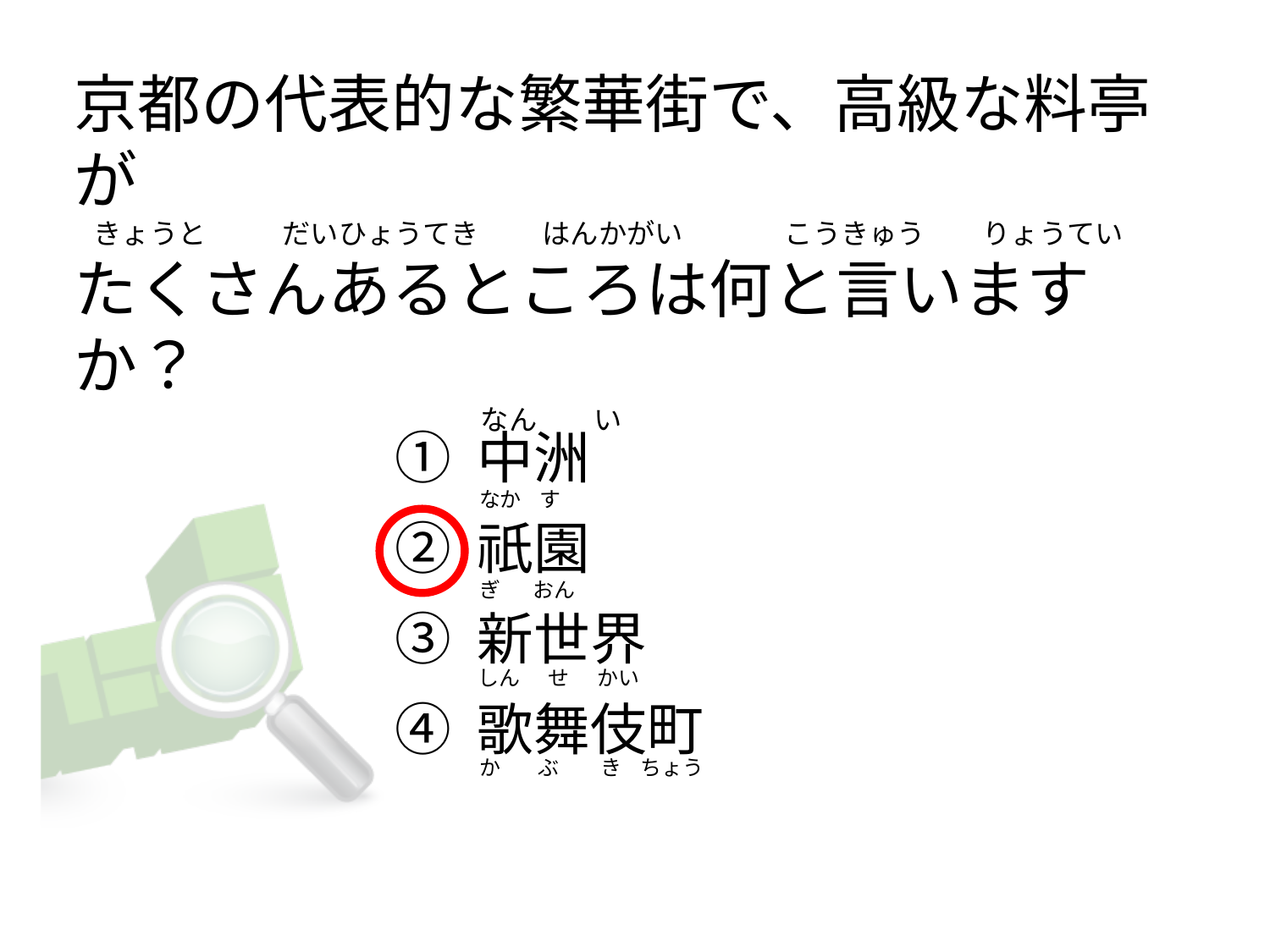

京都の代表的な繁華街で、高級な料亭が
  きょうと            だいひょうてき          はんかがい                こうきゅう         りょうてい
たくさんあるところは何と言いますか？
                                                                なん         い
① 中洲
② 祇園
③ 新世界
④ 歌舞伎町
なか    す

ぎ       おん
しん      せ      かい
か        ぶ         き    ちょう